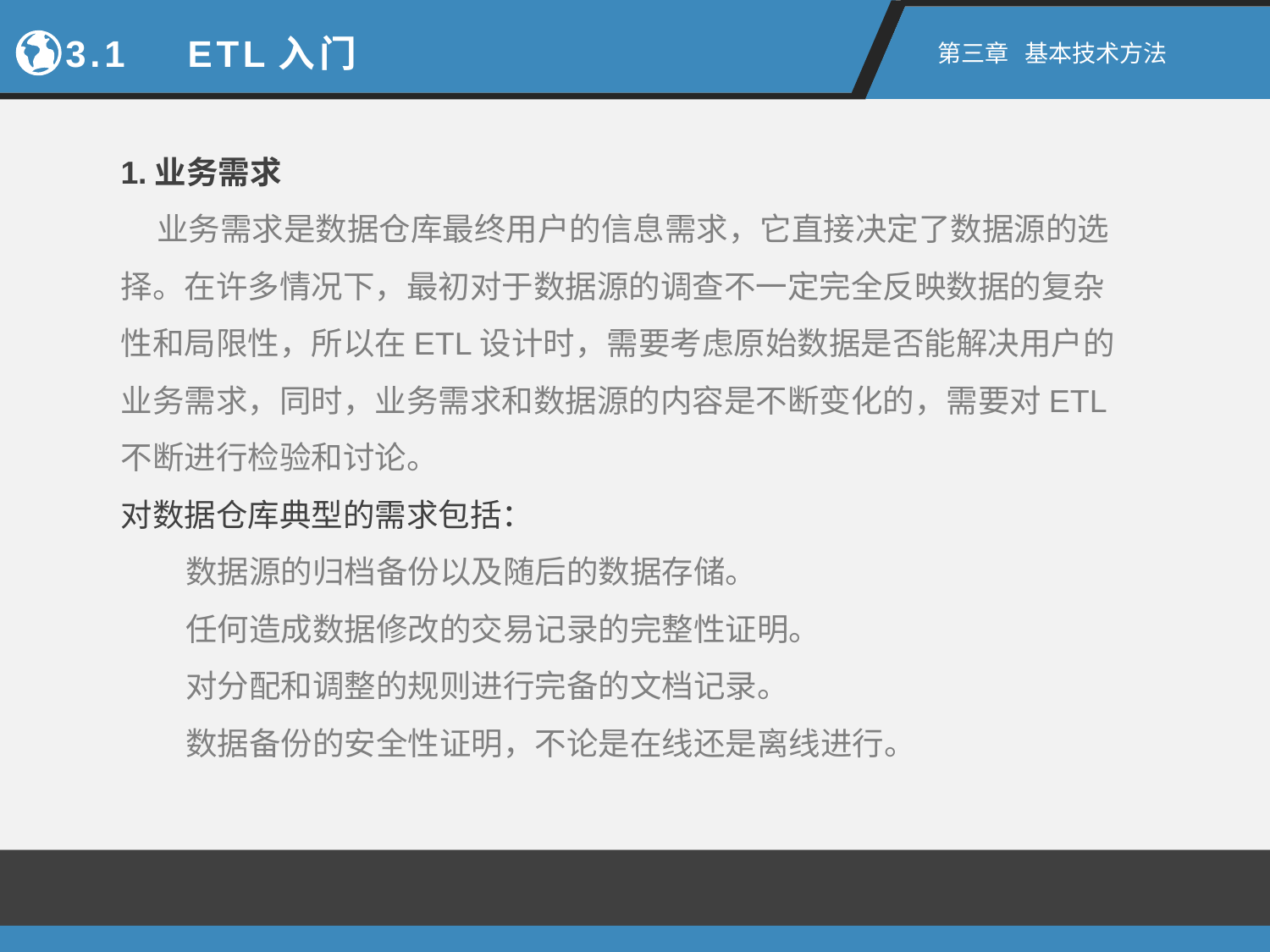

3.1　ETL入门

第三章   基本技术方法
1.业务需求
    业务需求是数据仓库最终用户的信息需求，它直接决定了数据源的选择。在许多情况下，最初对于数据源的调查不一定完全反映数据的复杂性和局限性，所以在ETL设计时，需要考虑原始数据是否能解决用户的业务需求，同时，业务需求和数据源的内容是不断变化的，需要对ETL不断进行检验和讨论。
对数据仓库典型的需求包括：
        数据源的归档备份以及随后的数据存储。
        任何造成数据修改的交易记录的完整性证明。
        对分配和调整的规则进行完备的文档记录。
        数据备份的安全性证明，不论是在线还是离线进行。